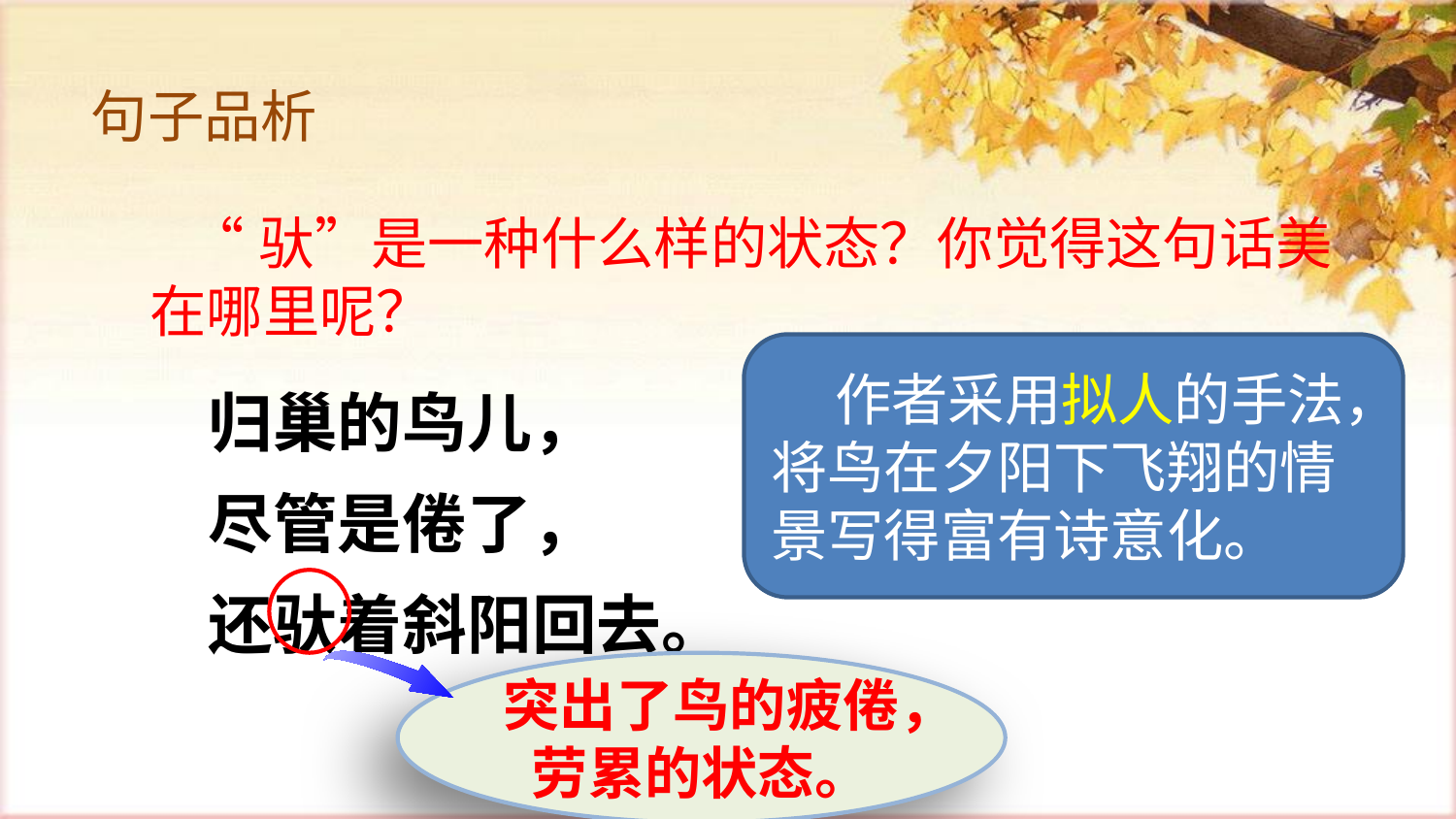

句子品析
   “驮”是一种什么样的状态？你觉得这句话美在哪里呢？
    作者采用拟人的手法，将鸟在夕阳下飞翔的情景写得富有诗意化。
归巢的鸟儿，
尽管是倦了，
还驮着斜阳回去。

突出了鸟的疲倦，劳累的状态。